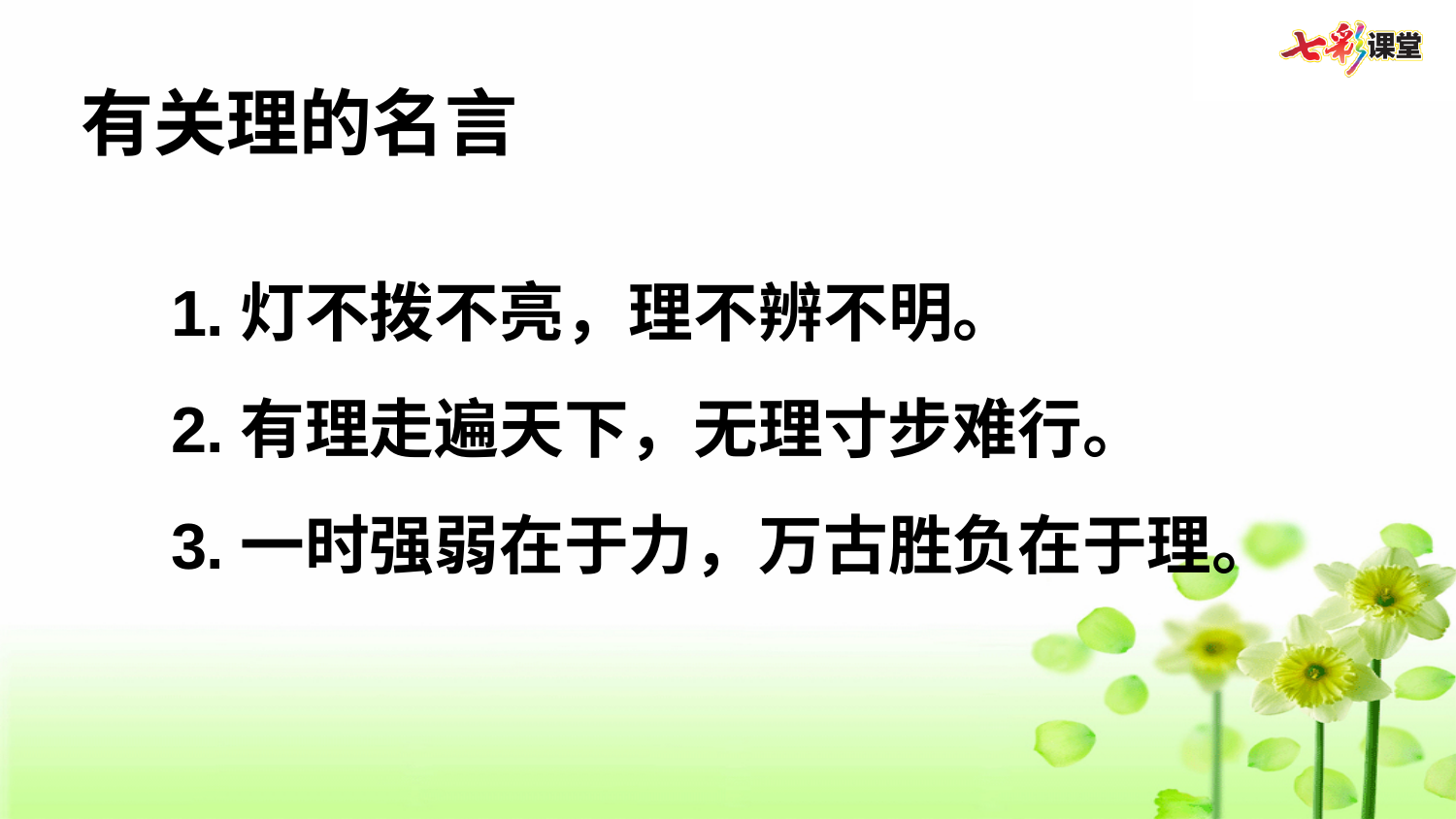

有关理的名言
1.灯不拨不亮，理不辨不明。
2.有理走遍天下，无理寸步难行。
3.一时强弱在于力，万古胜负在于理。